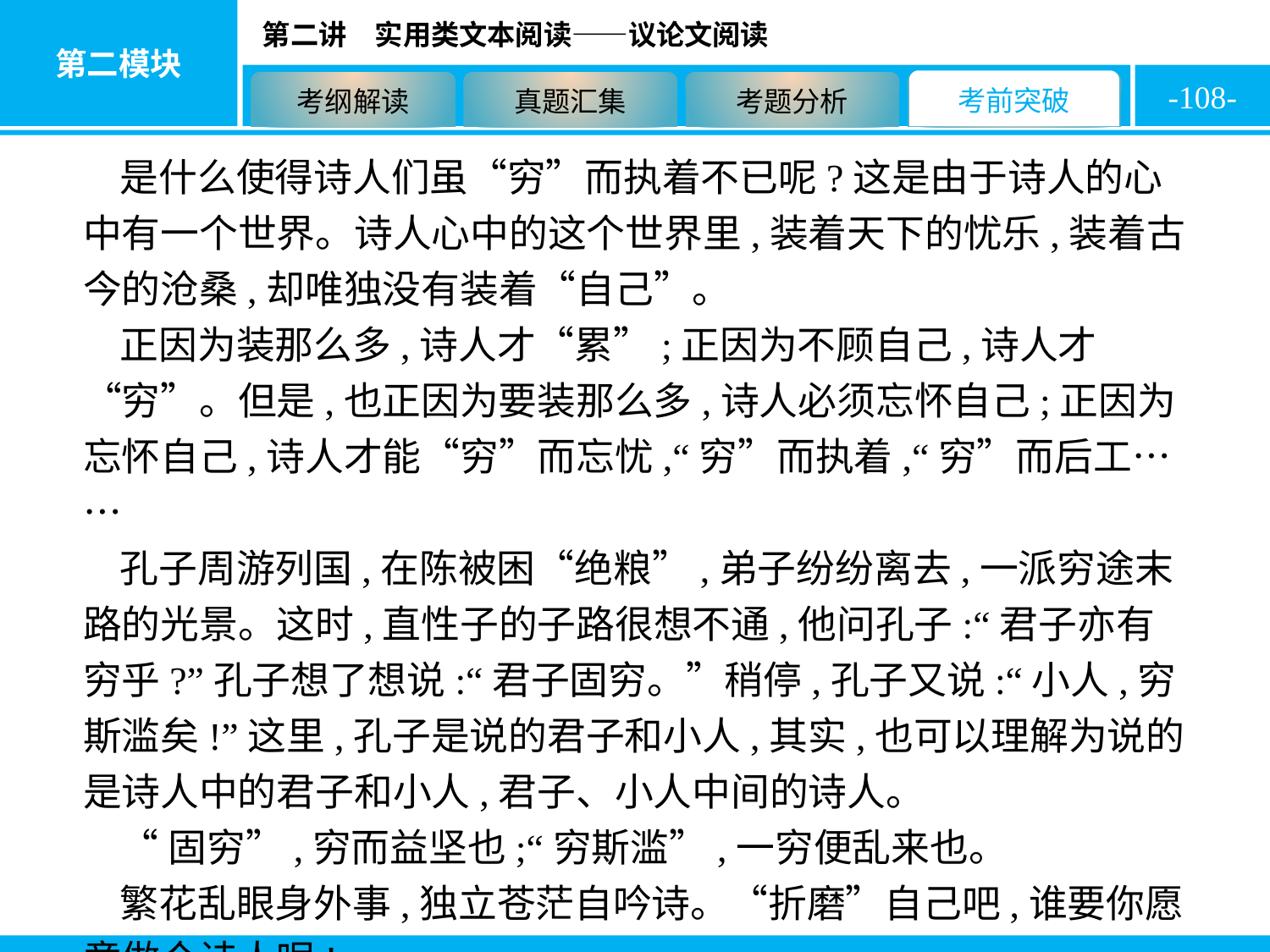

-108-
是什么使得诗人们虽“穷”而执着不已呢?这是由于诗人的心中有一个世界。诗人心中的这个世界里,装着天下的忧乐,装着古今的沧桑,却唯独没有装着“自己”。
正因为装那么多,诗人才“累”;正因为不顾自己,诗人才“穷”。但是,也正因为要装那么多,诗人必须忘怀自己;正因为忘怀自己,诗人才能“穷”而忘忧,“穷”而执着,“穷”而后工……
孔子周游列国,在陈被困“绝粮”,弟子纷纷离去,一派穷途末路的光景。这时,直性子的子路很想不通,他问孔子:“君子亦有穷乎?”孔子想了想说:“君子固穷。”稍停,孔子又说:“小人,穷斯滥矣!”这里,孔子是说的君子和小人,其实,也可以理解为说的是诗人中的君子和小人,君子、小人中间的诗人。
“固穷”,穷而益坚也;“穷斯滥”,一穷便乱来也。
繁花乱眼身外事,独立苍茫自吟诗。“折磨”自己吧,谁要你愿意做个诗人呢!